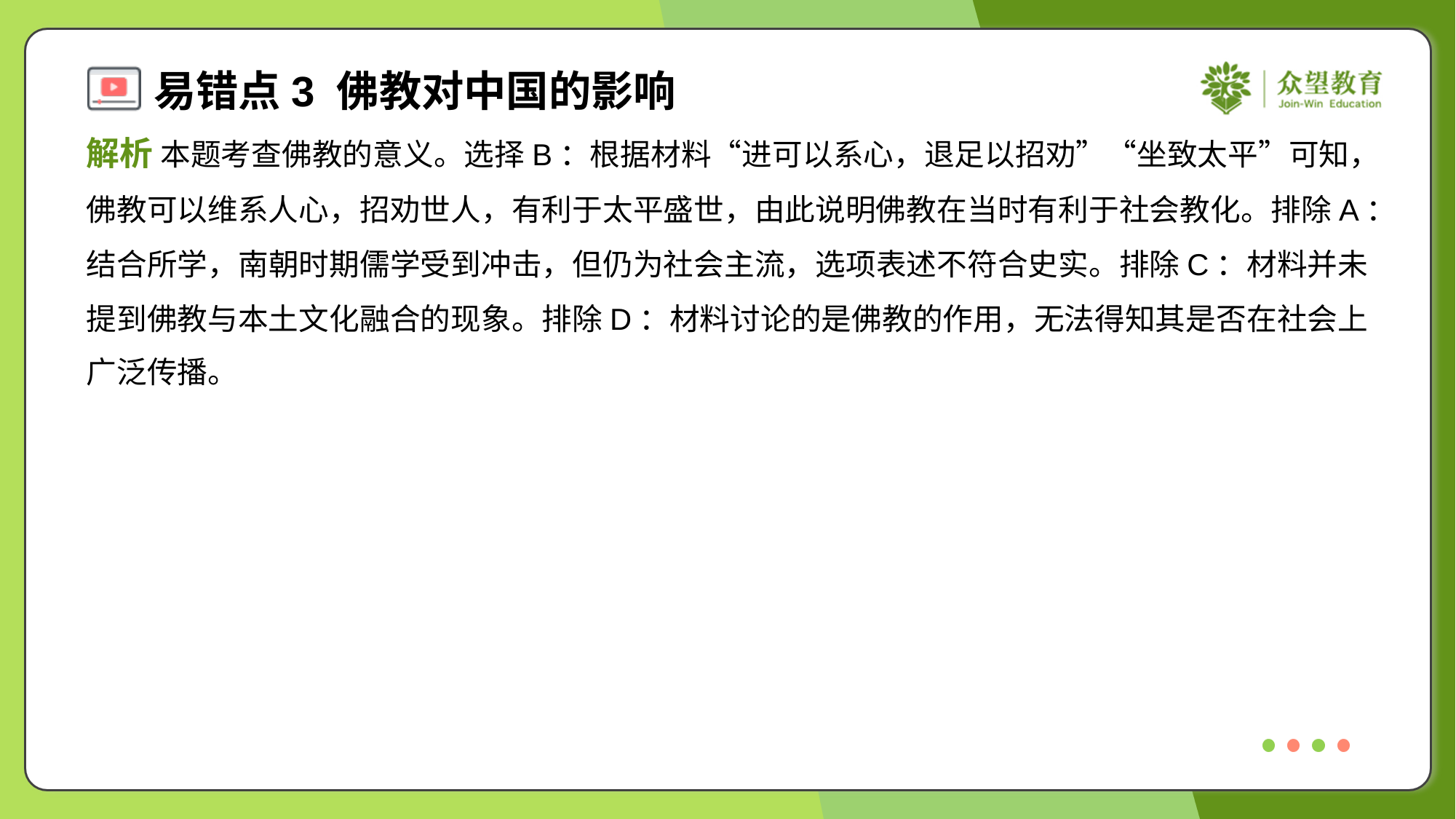

解析 本题考查佛教的意义。选择B：根据材料“进可以系心，退足以招劝”“坐致太平”可知，
佛教可以维系人心，招劝世人，有利于太平盛世，由此说明佛教在当时有利于社会教化。排除A：
结合所学，南朝时期儒学受到冲击，但仍为社会主流，选项表述不符合史实。排除C：材料并未
提到佛教与本土文化融合的现象。排除D：材料讨论的是佛教的作用，无法得知其是否在社会上
广泛传播。